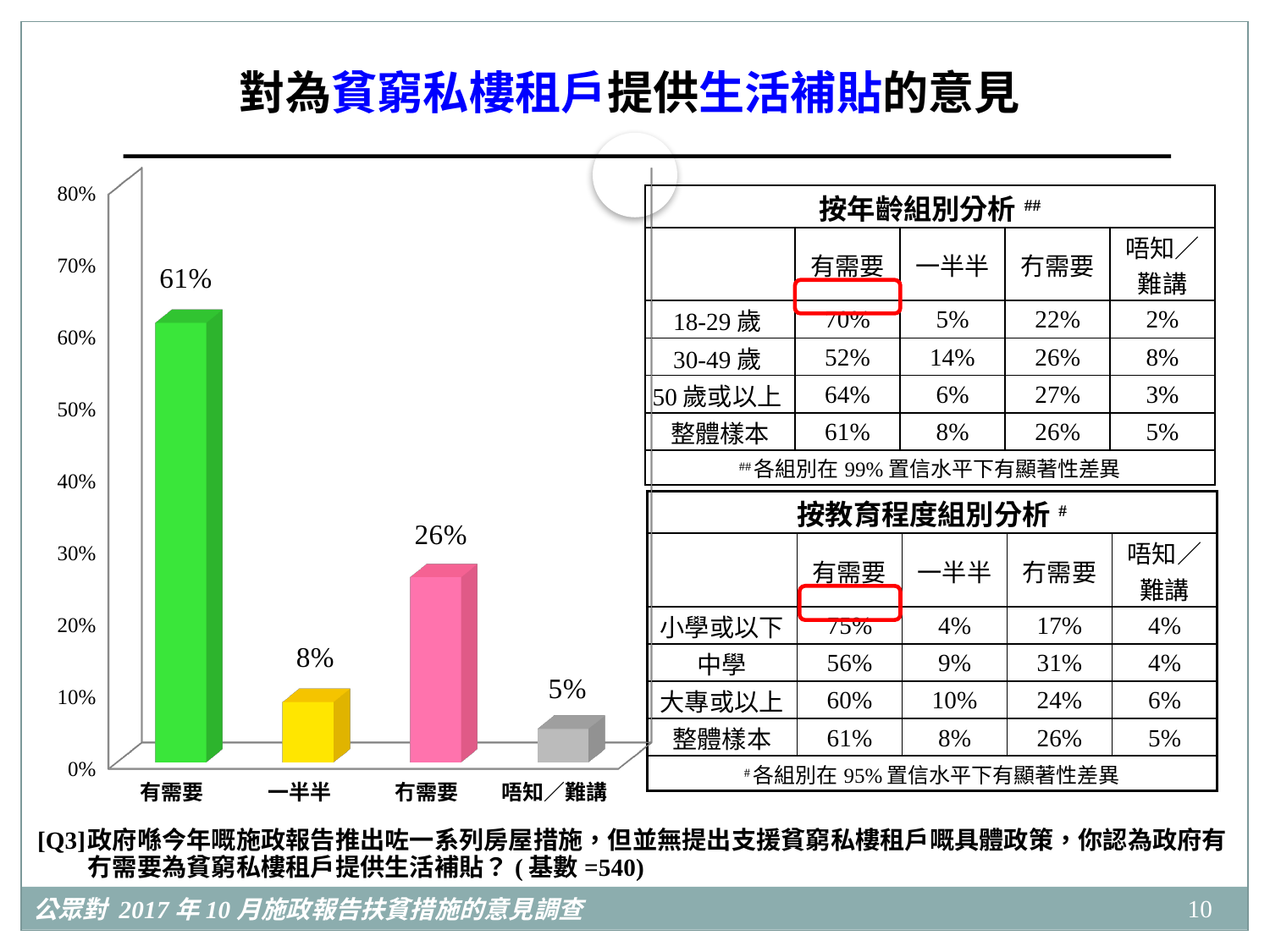

對為貧窮私樓租戶提供生活補貼的意見

[unsupported chart]

| 按年齡組別分析## |  |  |  |  |
| --- | --- | --- | --- | --- |
|  | 有需要 | 一半半 | 冇需要 | 唔知／ 難講 |
| 18-29歲 | 70% | 5% | 22% | 2% |
| 30-49歲 | 52% | 14% | 26% | 8% |
| 50歲或以上 | 64% | 6% | 27% | 3% |
| 整體樣本 | 61% | 8% | 26% | 5% |
| ##各組別在99%置信水平下有顯著性差異 |  |  |  |  |

| 按教育程度組別分析# |  |  |  |  |
| --- | --- | --- | --- | --- |
|  | 有需要 | 一半半 | 冇需要 | 唔知／ 難講 |
| 小學或以下 | 75% | 4% | 17% | 4% |
| 中學 | 56% | 9% | 31% | 4% |
| 大專或以上 | 60% | 10% | 24% | 6% |
| 整體樣本 | 61% | 8% | 26% | 5% |
| #各組別在95%置信水平下有顯著性差異 |  |  |  |  |

[Q3]	政府喺今年嘅施政報告推出咗一系列房屋措施，但並無提出支援貧窮私樓租戶嘅具體政策，你認為政府有冇需要為貧窮私樓租戶提供生活補貼？(基數=540)